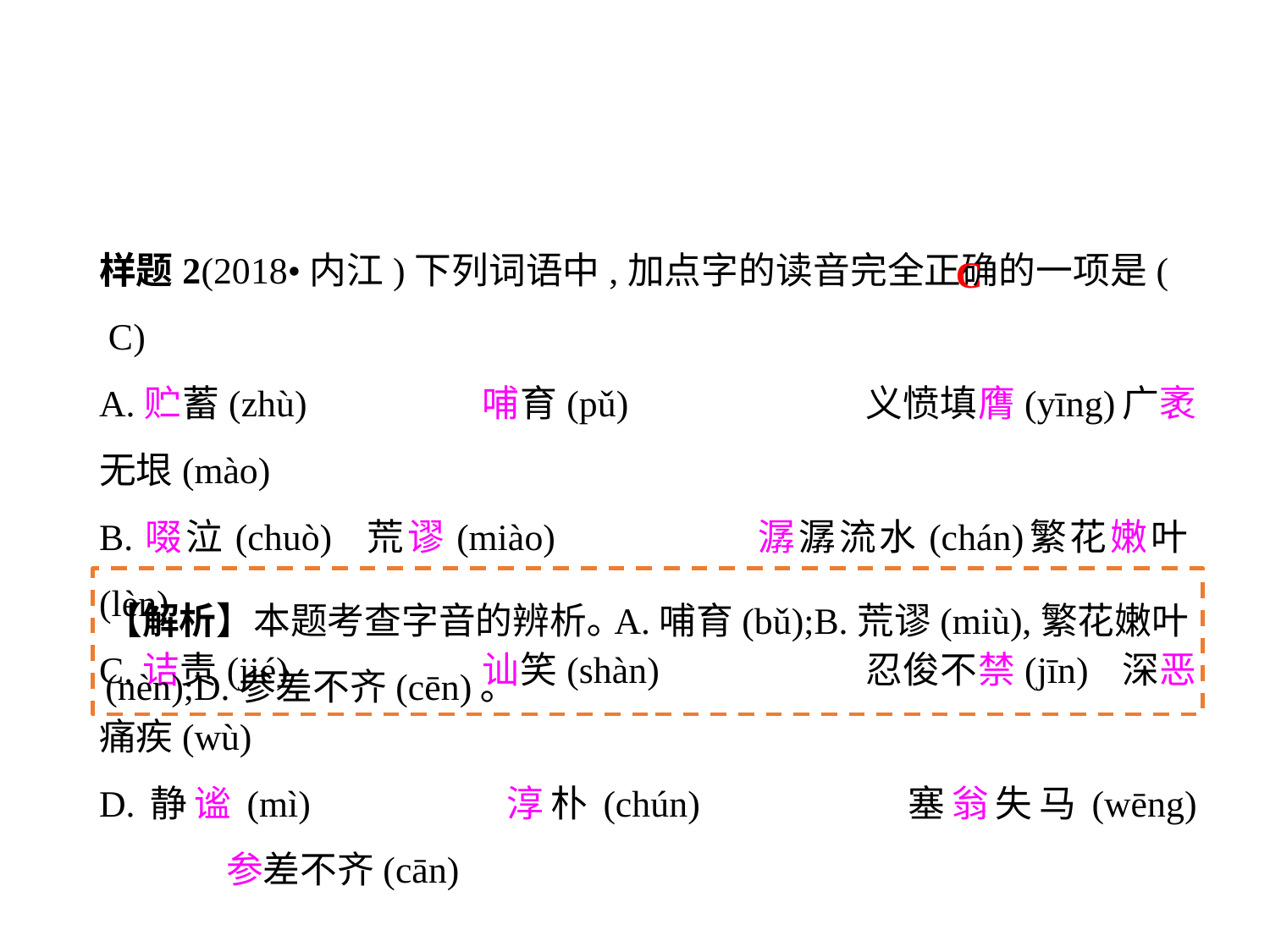

样题2(2018•内江)下列词语中,加点字的读音完全正确的一项是(     C)
A.贮蓄(zhù)		哺育(pǔ)		义愤填膺(yīng)	广袤无垠(mào)
B.啜泣(chuò)	荒谬(miào)		潺潺流水(chán)	繁花嫩叶(lèn)
C.诘责(jié)		讪笑(shàn)		忍俊不禁(jīn)	深恶痛疾(wù)
D.静谧(mì)		淳朴(chún)		塞翁失马(wēng)	参差不齐(cān)
C
【解析】本题考查字音的辨析｡A.哺育(bǔ);B.荒谬(miù),繁花嫩叶(nèn);D.参差不齐(cēn)｡